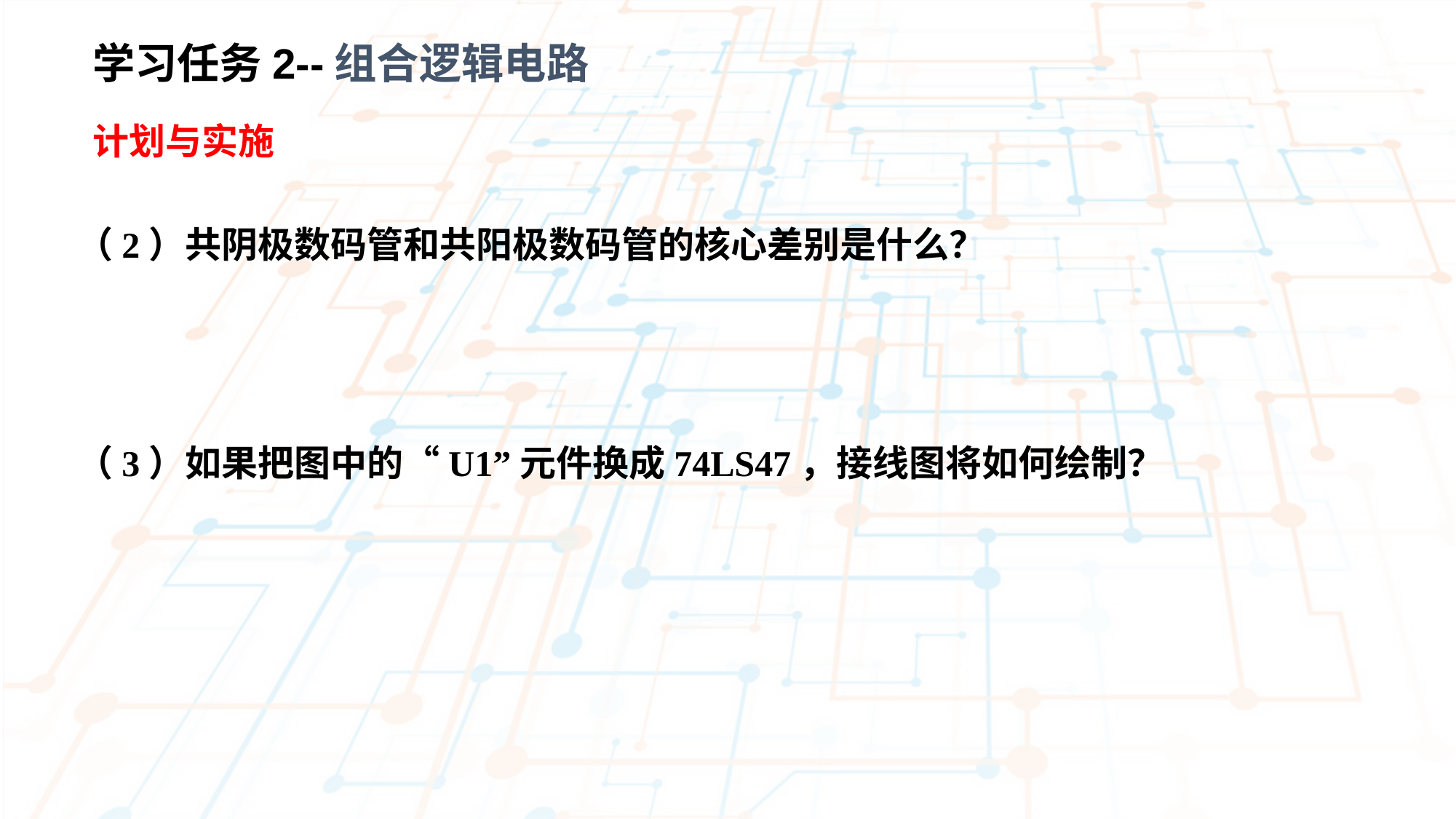

学习任务2--组合逻辑电路
计划与实施

（2）共阴极数码管和共阳极数码管的核心差别是什么？

（3）如果把图中的“U1”元件换成74LS47，接线图将如何绘制？